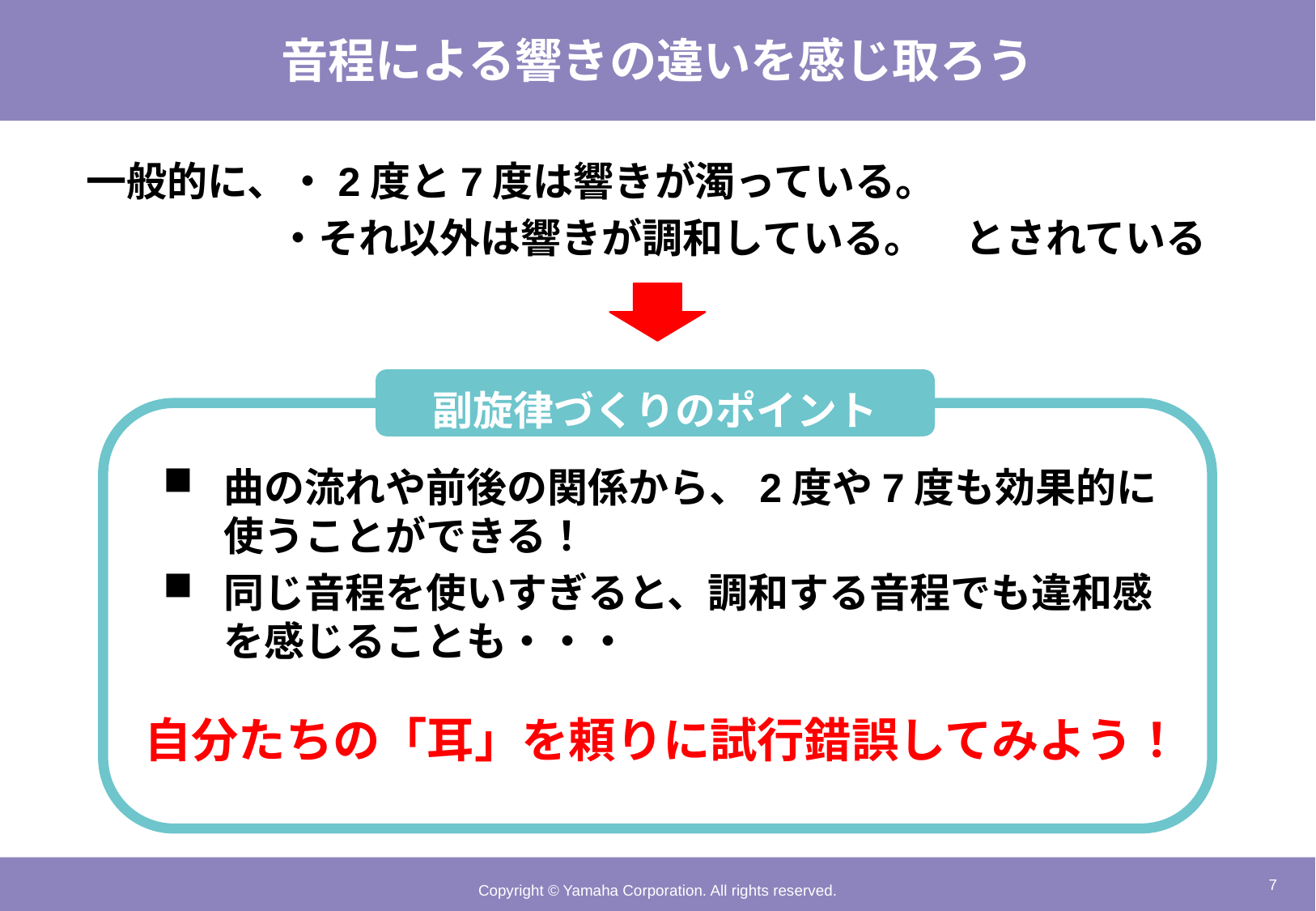

# 音程による響きの違いを感じ取ろう
一般的に、・2度と7度は響きが濁っている。
　　　  ・それ以外は響きが調和している。　とされている

副旋律づくりのポイント

曲の流れや前後の関係から、2度や7度も効果的に使うことができる！
同じ音程を使いすぎると、調和する音程でも違和感を感じることも・・・
自分たちの「耳」を頼りに試行錯誤してみよう！
7